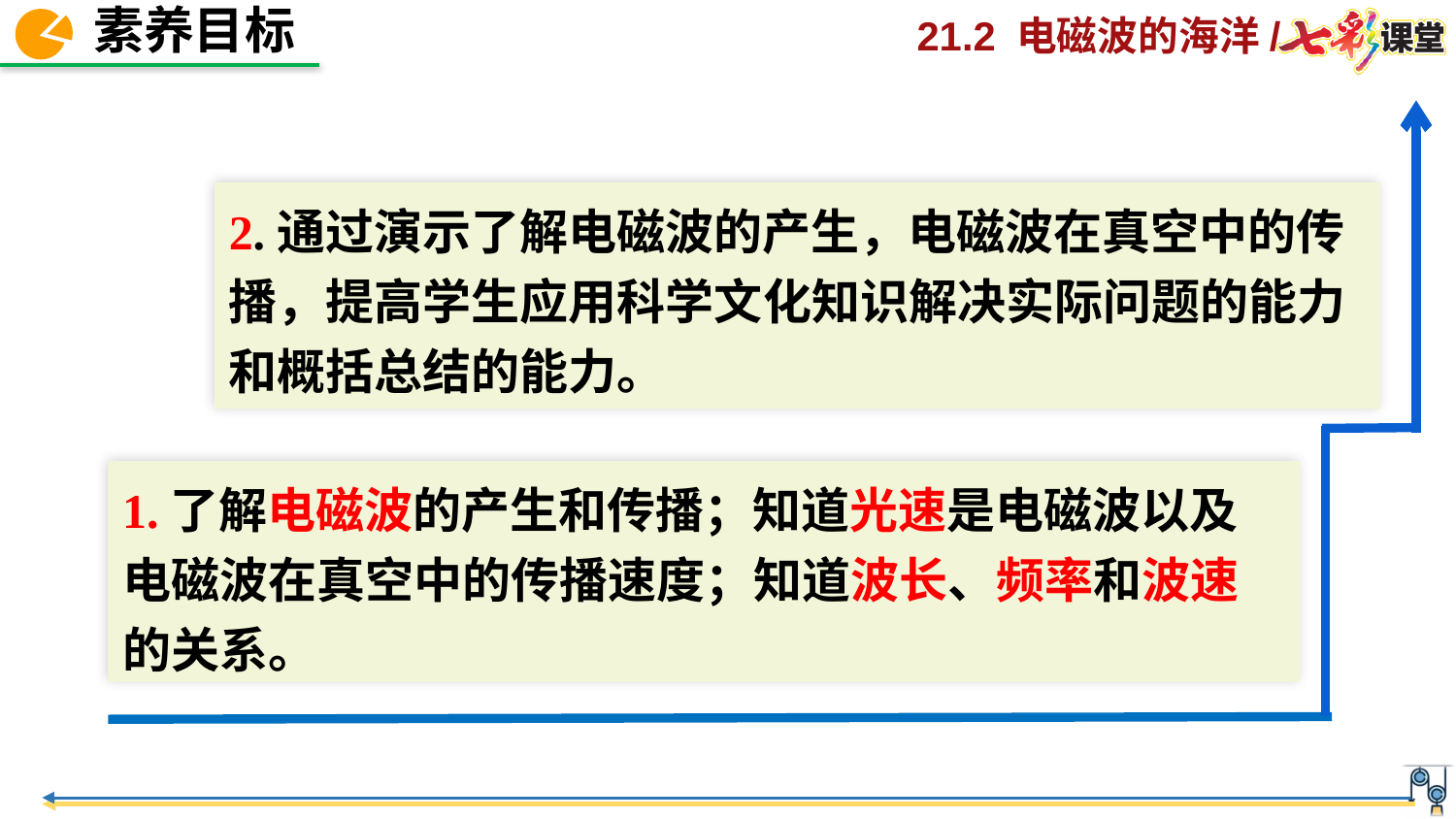

2.通过演示了解电磁波的产生，电磁波在真空中的传播，提高学生应用科学文化知识解决实际问题的能力和概括总结的能力。
1.了解电磁波的产生和传播；知道光速是电磁波以及电磁波在真空中的传播速度；知道波长、频率和波速的关系。